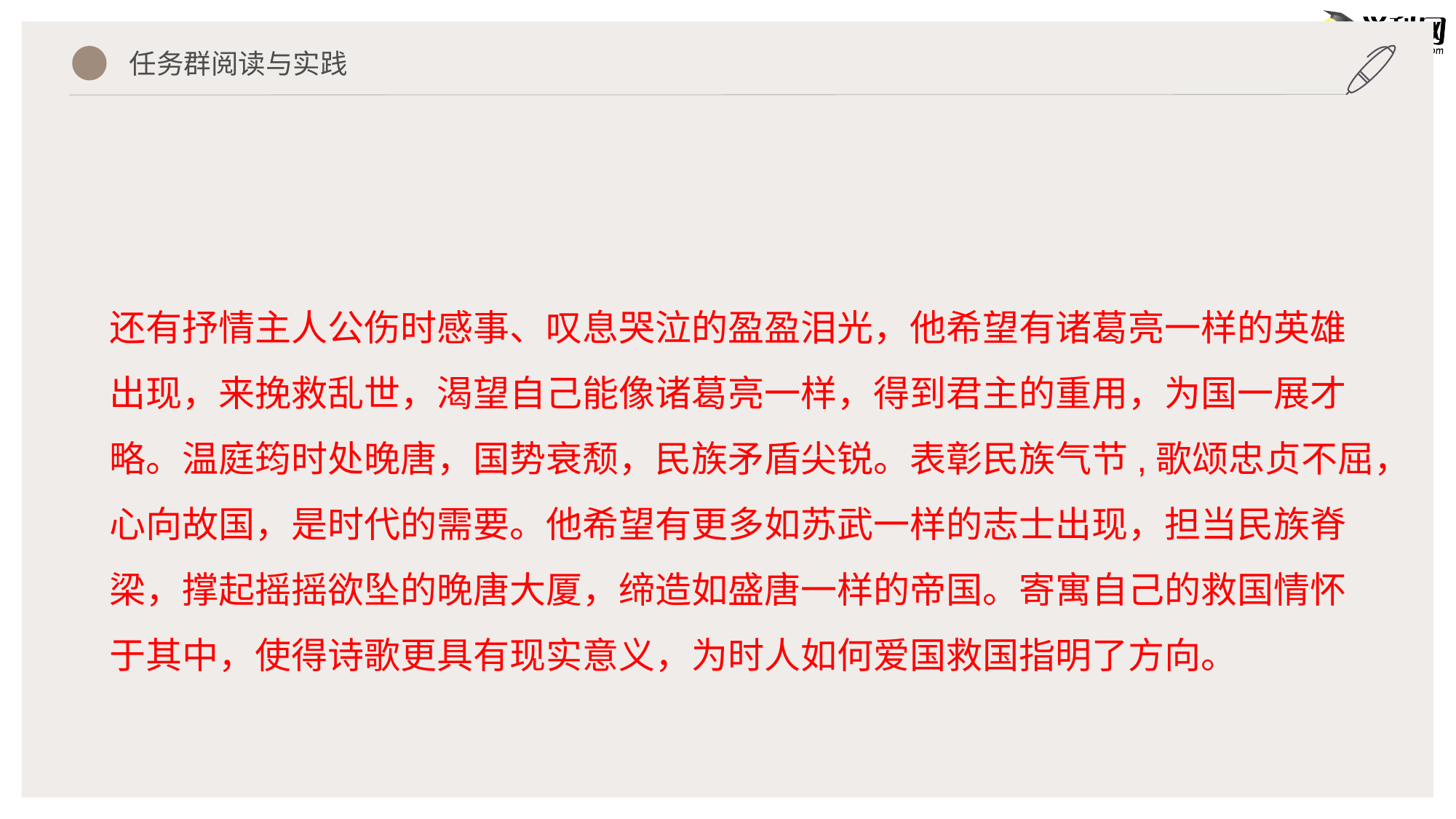

任务群阅读与实践

还有抒情主人公伤时感事、叹息哭泣的盈盈泪光，他希望有诸葛亮一样的英雄出现，来挽救乱世，渴望自己能像诸葛亮一样，得到君主的重用，为国一展才略。温庭筠时处晚唐，国势衰颓，民族矛盾尖锐。表彰民族气节,歌颂忠贞不屈，心向故国，是时代的需要。他希望有更多如苏武一样的志士出现，担当民族脊梁，撑起摇摇欲坠的晚唐大厦，缔造如盛唐一样的帝国。寄寓自己的救国情怀于其中，使得诗歌更具有现实意义，为时人如何爱国救国指明了方向。